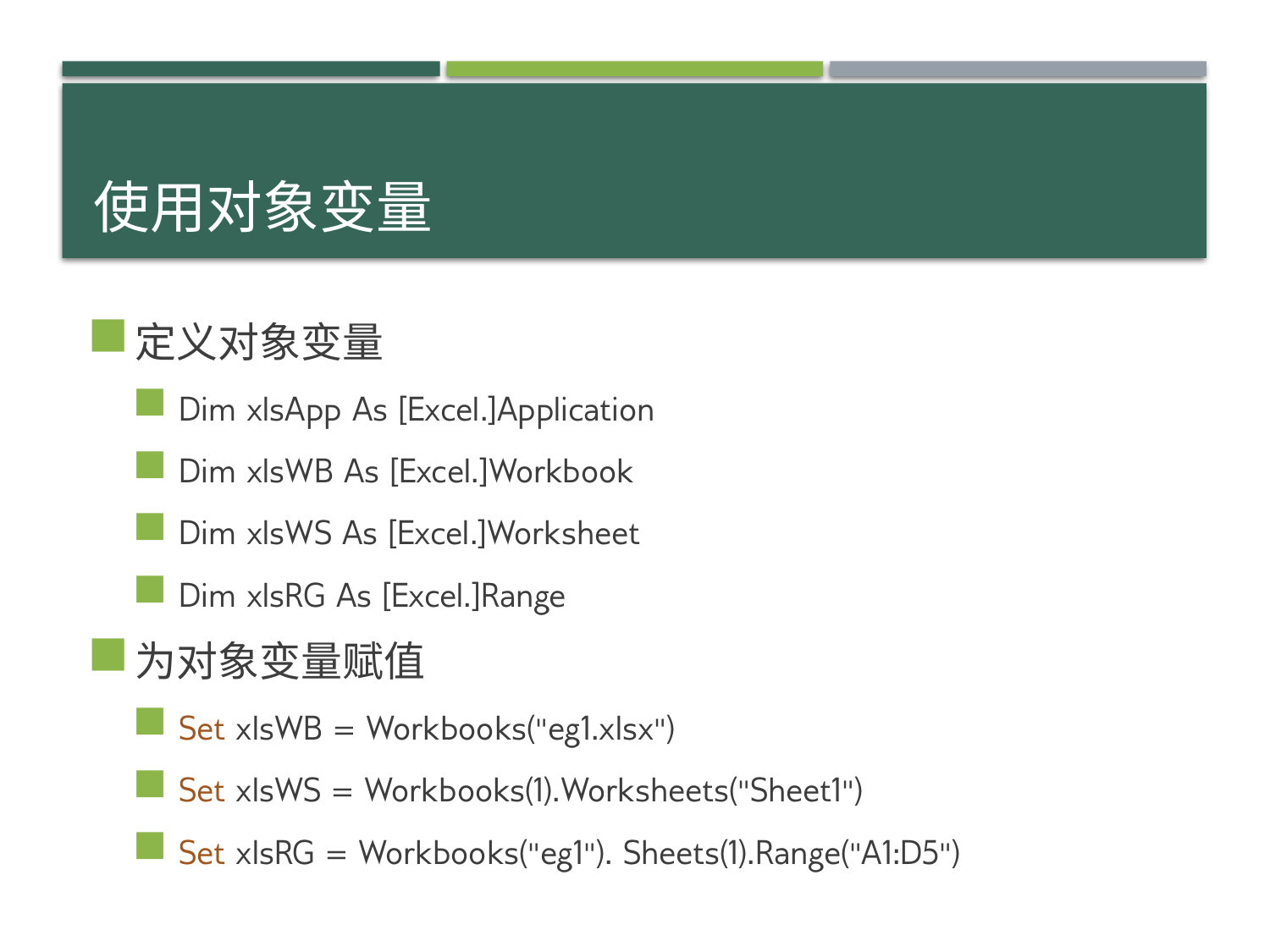

# 使用对象变量
定义对象变量
Dim xlsApp As [Excel.]Application
Dim xlsWB As [Excel.]Workbook
Dim xlsWS As [Excel.]Worksheet
Dim xlsRG As [Excel.]Range
为对象变量赋值
Set xlsWB = Workbooks("eg1.xlsx")
Set xlsWS = Workbooks(1).Worksheets("Sheet1")
Set xlsRG = Workbooks("eg1"). Sheets(1).Range("A1:D5")